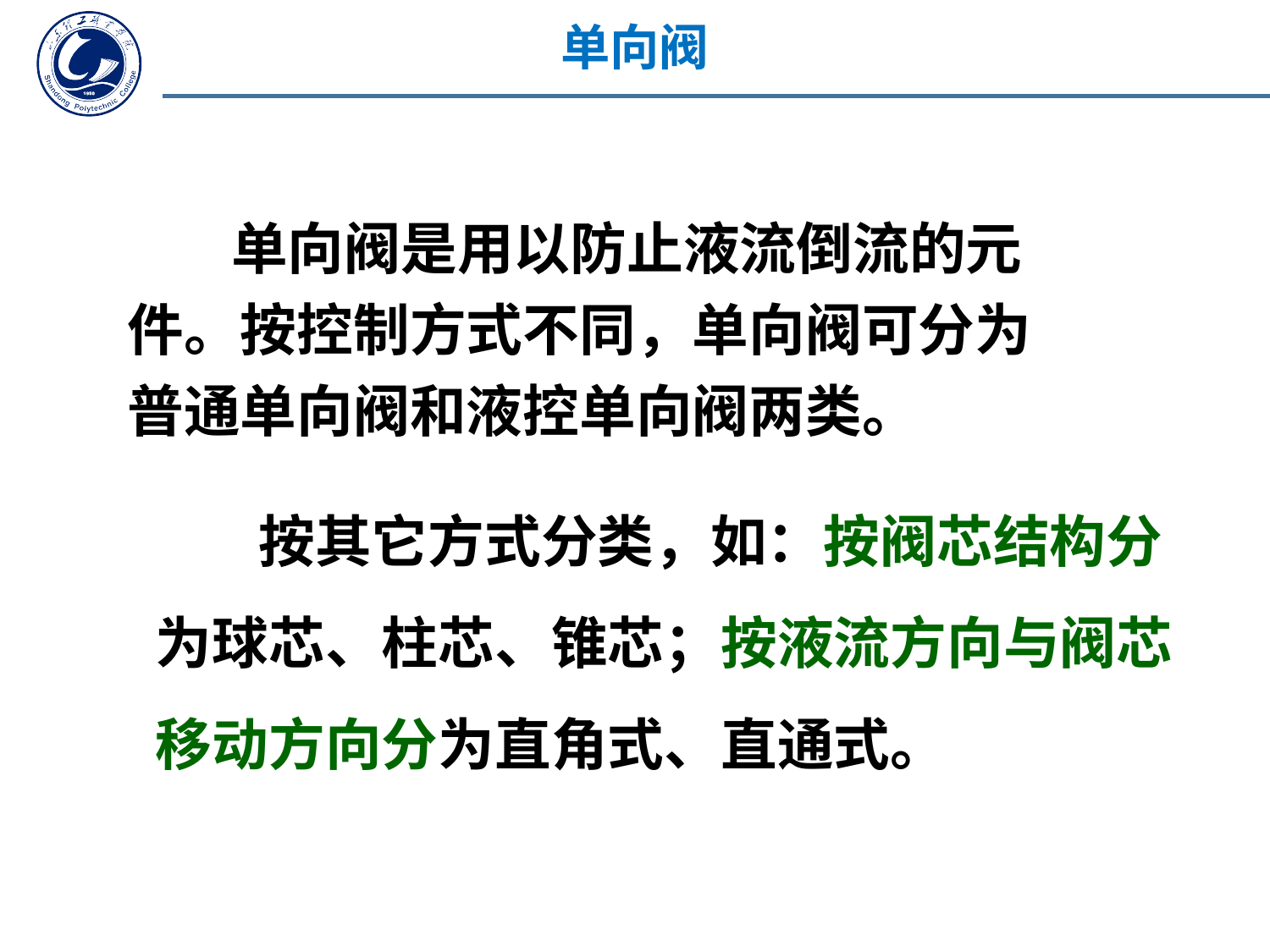

单向阀
       单向阀是用以防止液流倒流的元件。按控制方式不同，单向阀可分为普通单向阀和液控单向阀两类。

          按其它方式分类，如：按阀芯结构分为球芯、柱芯、锥芯；按液流方向与阀芯移动方向分为直角式、直通式。